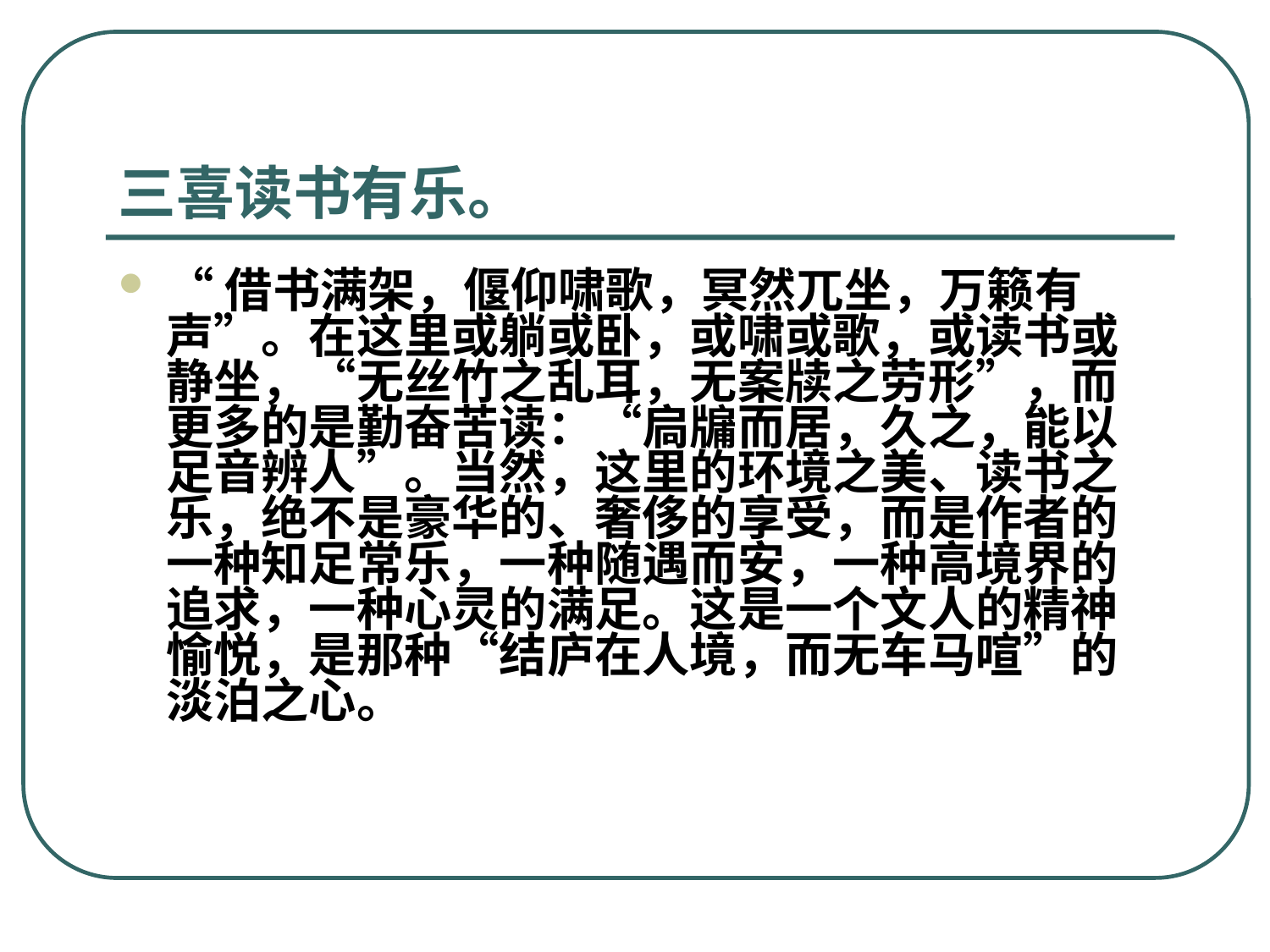

# 三喜读书有乐。
“借书满架，偃仰啸歌，冥然兀坐，万籁有声”。在这里或躺或卧，或啸或歌，或读书或静坐，“无丝竹之乱耳，无案牍之劳形”，而更多的是勤奋苦读：“扃牖而居，久之，能以足音辨人”。当然，这里的环境之美、读书之乐，绝不是豪华的、奢侈的享受，而是作者的一种知足常乐，一种随遇而安，一种高境界的追求，一种心灵的满足。这是一个文人的精神愉悦，是那种“结庐在人境，而无车马喧”的淡泊之心。